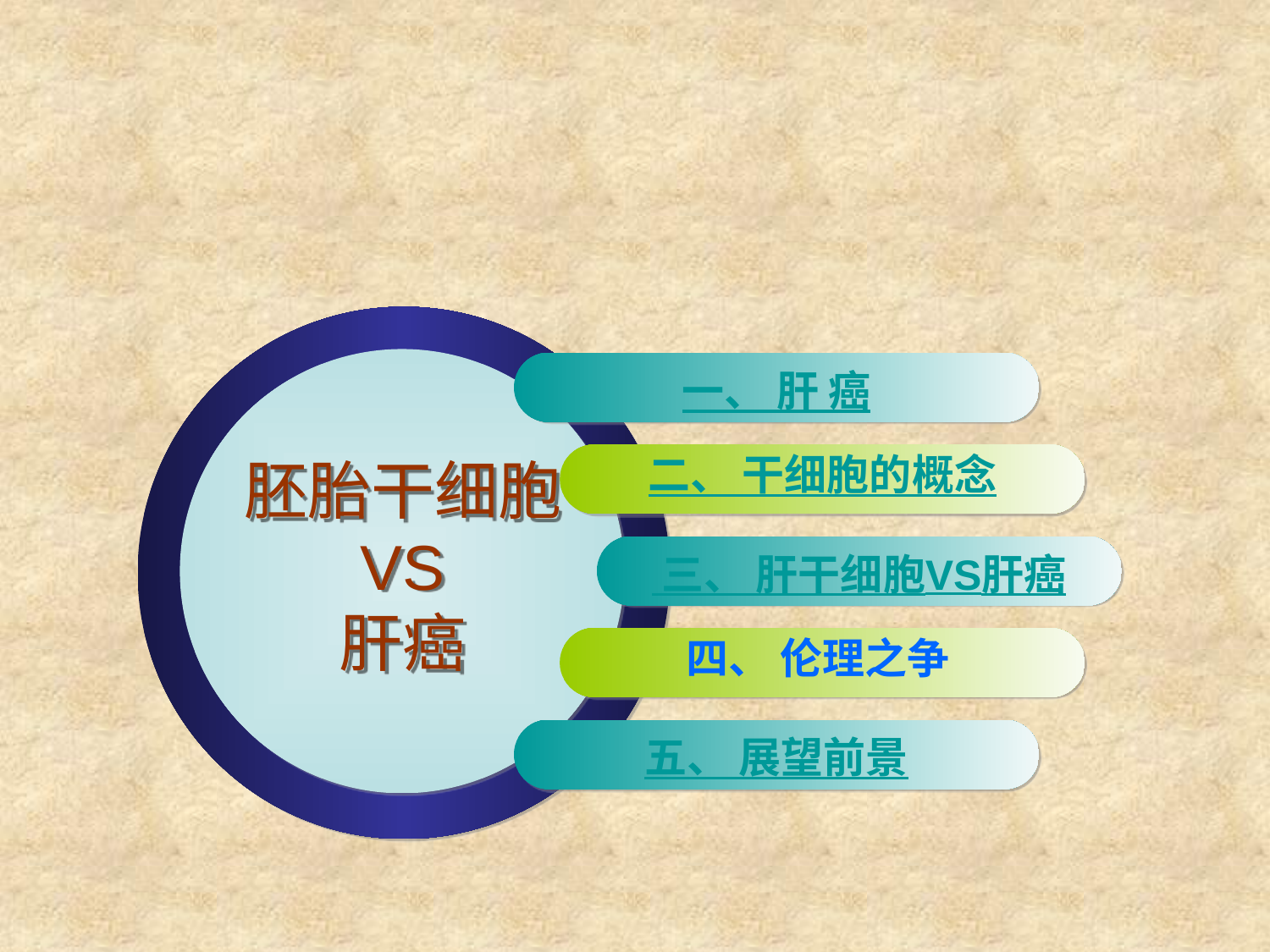

一、 肝 癌

胚胎干细胞
VS
肝癌
二、 干细胞的概念

 三、 肝干细胞VS肝癌

四、 伦理之争

五、 展望前景